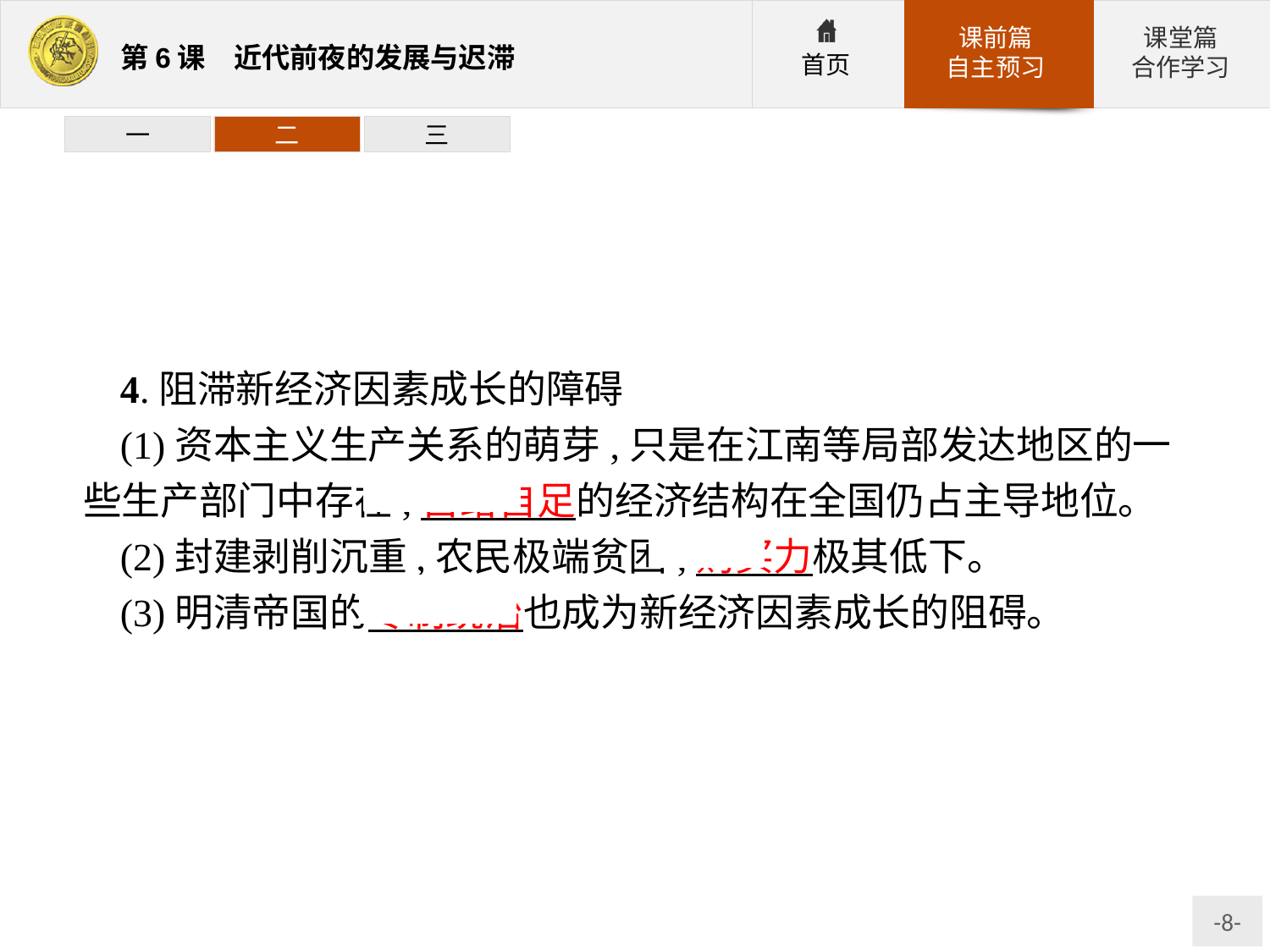

一
二
三
4.阻滞新经济因素成长的障碍
(1)资本主义生产关系的萌芽,只是在江南等局部发达地区的一些生产部门中存在,自给自足的经济结构在全国仍占主导地位。
(2)封建剥削沉重,农民极端贫困,购买力极其低下。
(3)明清帝国的专制统治也成为新经济因素成长的阻碍。